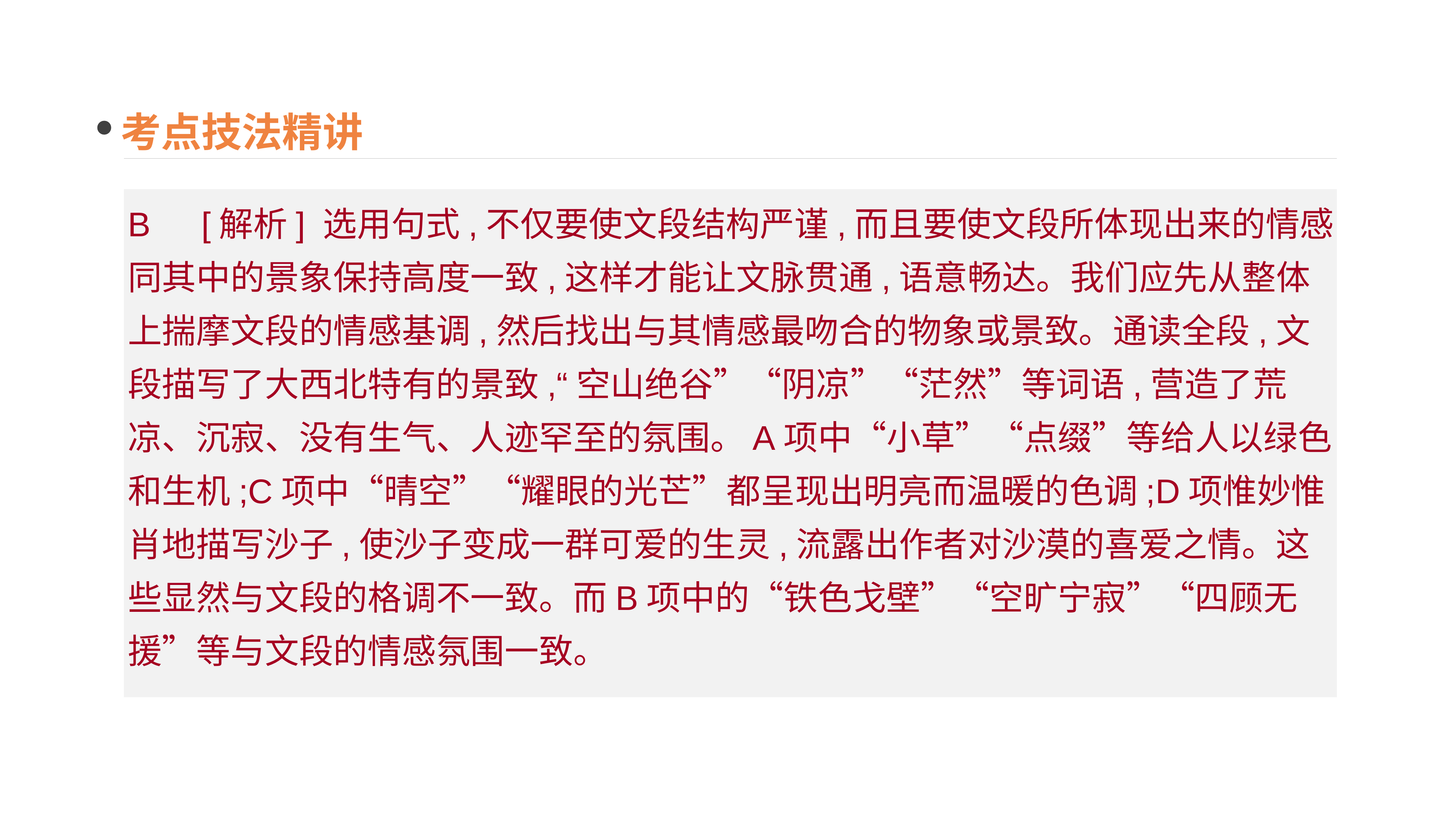

考点技法精讲

B　[解析] 选用句式,不仅要使文段结构严谨,而且要使文段所体现出来的情感同其中的景象保持高度一致,这样才能让文脉贯通,语意畅达。我们应先从整体上揣摩文段的情感基调,然后找出与其情感最吻合的物象或景致。通读全段,文段描写了大西北特有的景致,“空山绝谷”“阴凉”“茫然”等词语,营造了荒凉、沉寂、没有生气、人迹罕至的氛围。A项中“小草”“点缀”等给人以绿色和生机;C项中“晴空”“耀眼的光芒”都呈现出明亮而温暖的色调;D项惟妙惟肖地描写沙子,使沙子变成一群可爱的生灵,流露出作者对沙漠的喜爱之情。这些显然与文段的格调不一致。而B项中的“铁色戈壁”“空旷宁寂”“四顾无援”等与文段的情感氛围一致。